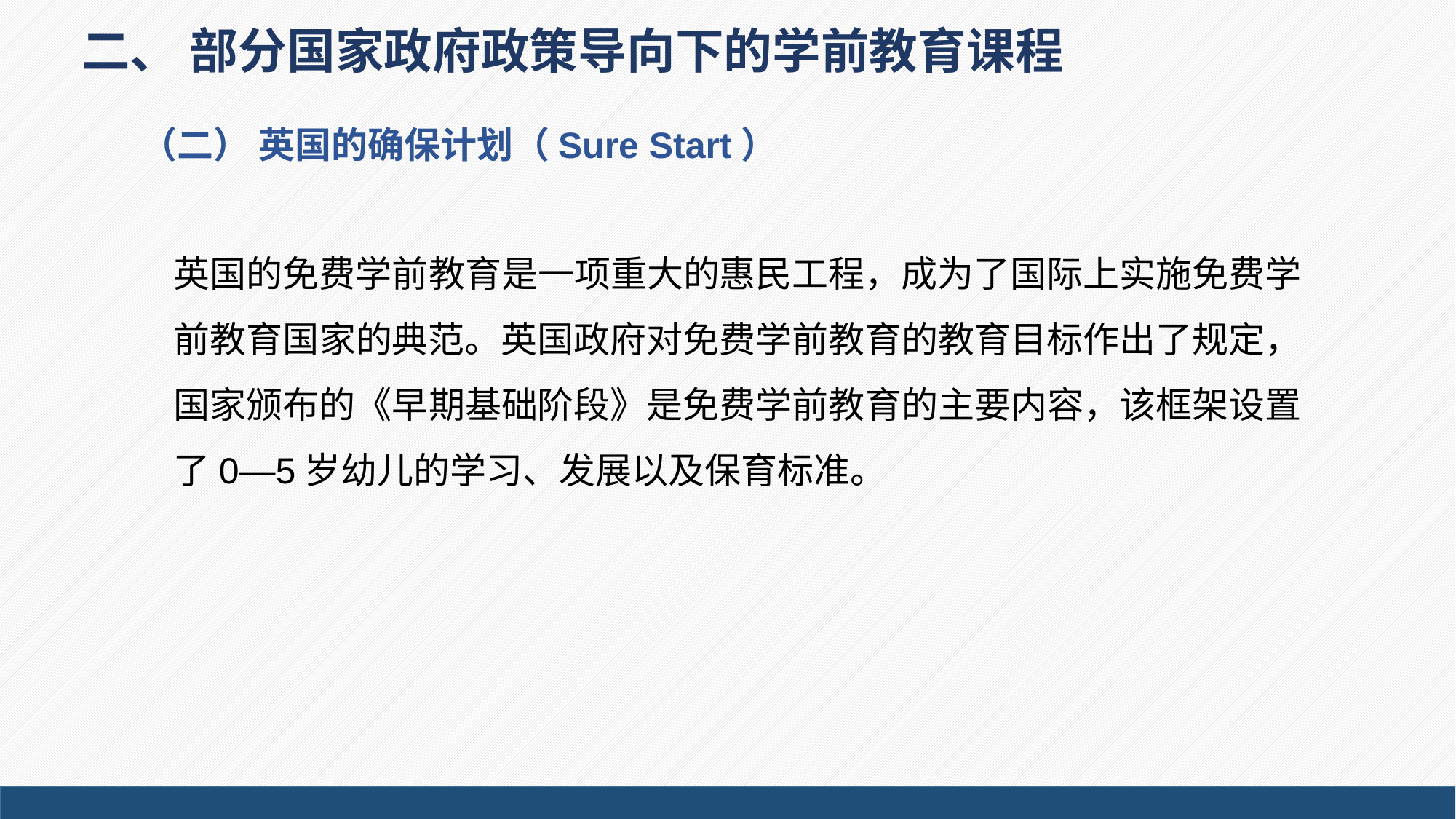

二、 部分国家政府政策导向下的学前教育课程
（二） 英国的确保计划（Sure Start）
英国的免费学前教育是一项重大的惠民工程，成为了国际上实施免费学前教育国家的典范。英国政府对免费学前教育的教育目标作出了规定，国家颁布的《早期基础阶段》是免费学前教育的主要内容，该框架设置了0—5岁幼儿的学习、发展以及保育标准。